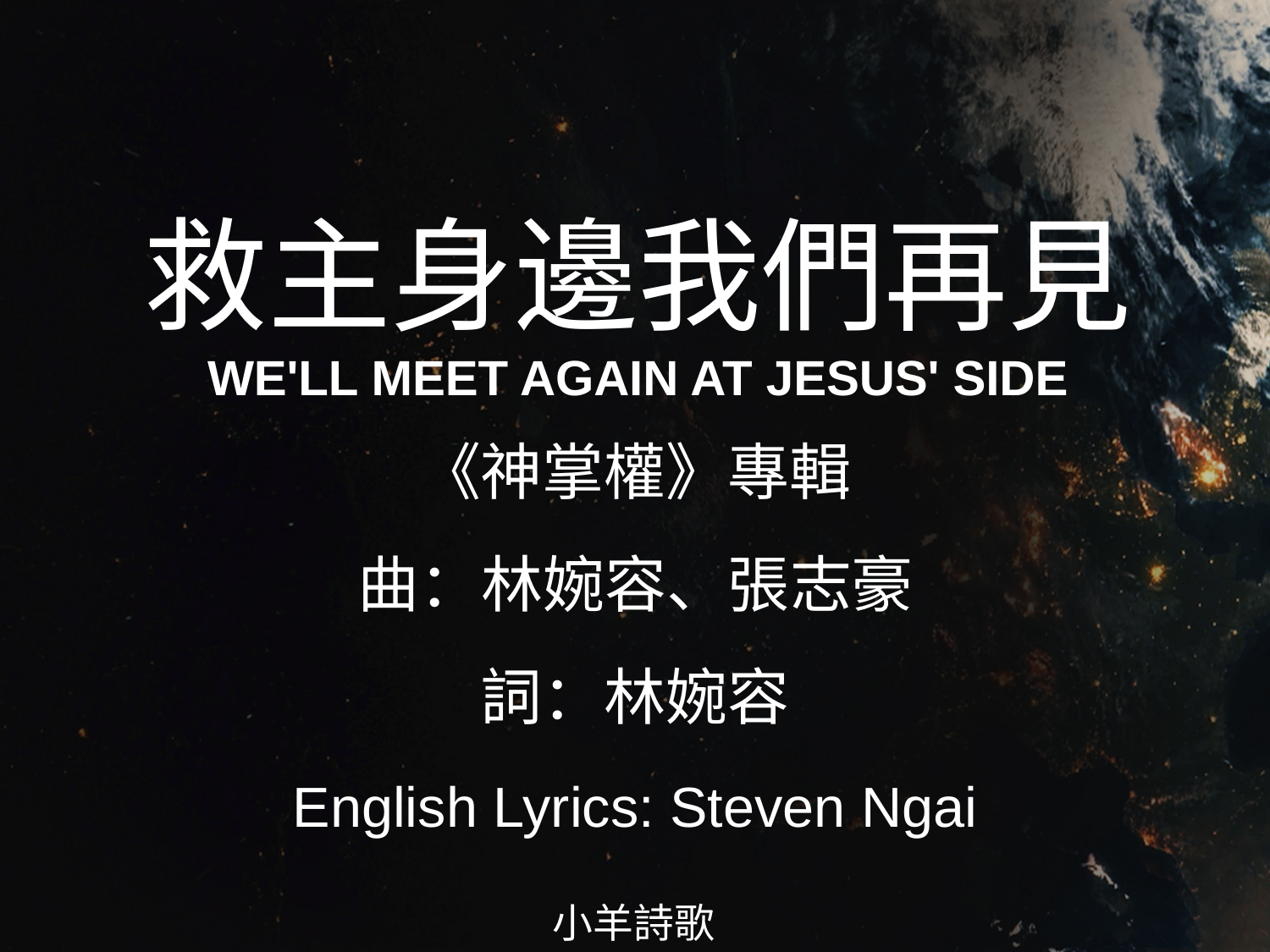

救主身邊我們再見
WE'LL MEET AGAIN AT JESUS' SIDE

# 《神掌權》專輯 曲：林婉容、張志豪 詞：林婉容 English Lyrics: Steven Ngai
小羊詩歌